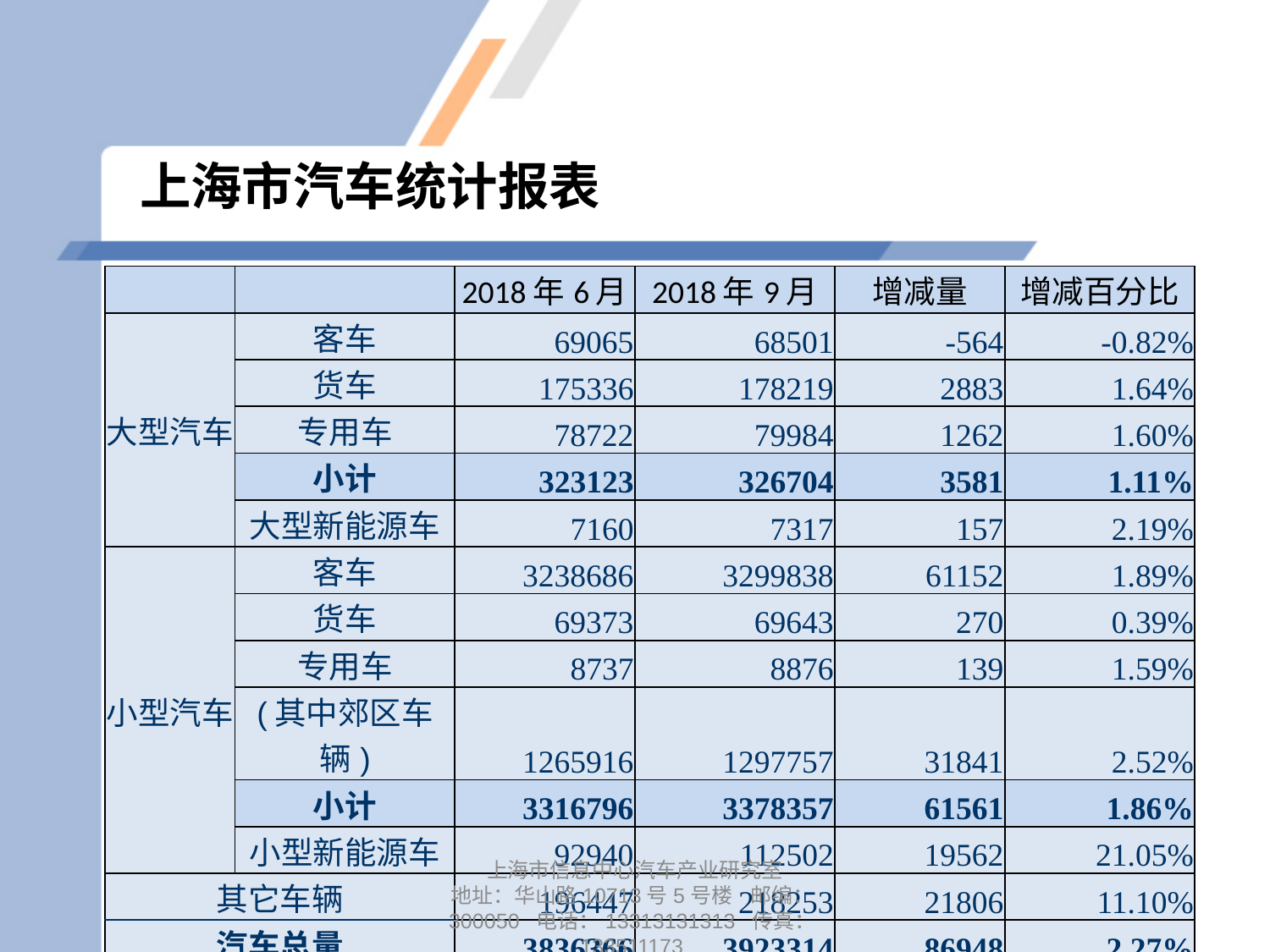

# 上海市汽车统计报表
|  |  | 2018年6月 | 2018年9月 | 增减量 | 增减百分比 |
| --- | --- | --- | --- | --- | --- |
| 大型汽车 | 客车 | 69065 | 68501 | -564 | -0.82% |
|  | 货车 | 175336 | 178219 | 2883 | 1.64% |
|  | 专用车 | 78722 | 79984 | 1262 | 1.60% |
|  | 小计 | 323123 | 326704 | 3581 | 1.11% |
|  | 大型新能源车 | 7160 | 7317 | 157 | 2.19% |
| 小型汽车 | 客车 | 3238686 | 3299838 | 61152 | 1.89% |
|  | 货车 | 69373 | 69643 | 270 | 0.39% |
|  | 专用车 | 8737 | 8876 | 139 | 1.59% |
|  | (其中郊区车辆) | 1265916 | 1297757 | 31841 | 2.52% |
|  | 小计 | 3316796 | 3378357 | 61561 | 1.86% |
|  | 小型新能源车 | 92940 | 112502 | 19562 | 21.05% |
| 其它车辆 |  | 196447 | 218253 | 21806 | 11.10% |
| 汽车总量 |  | 3836366 | 3923314 | 86948 | 2.27% |

上海市信息中心汽车产业研究室
地址：华山路10713号5号楼    邮编：300050  电话：13313131313  传真：133511173
8